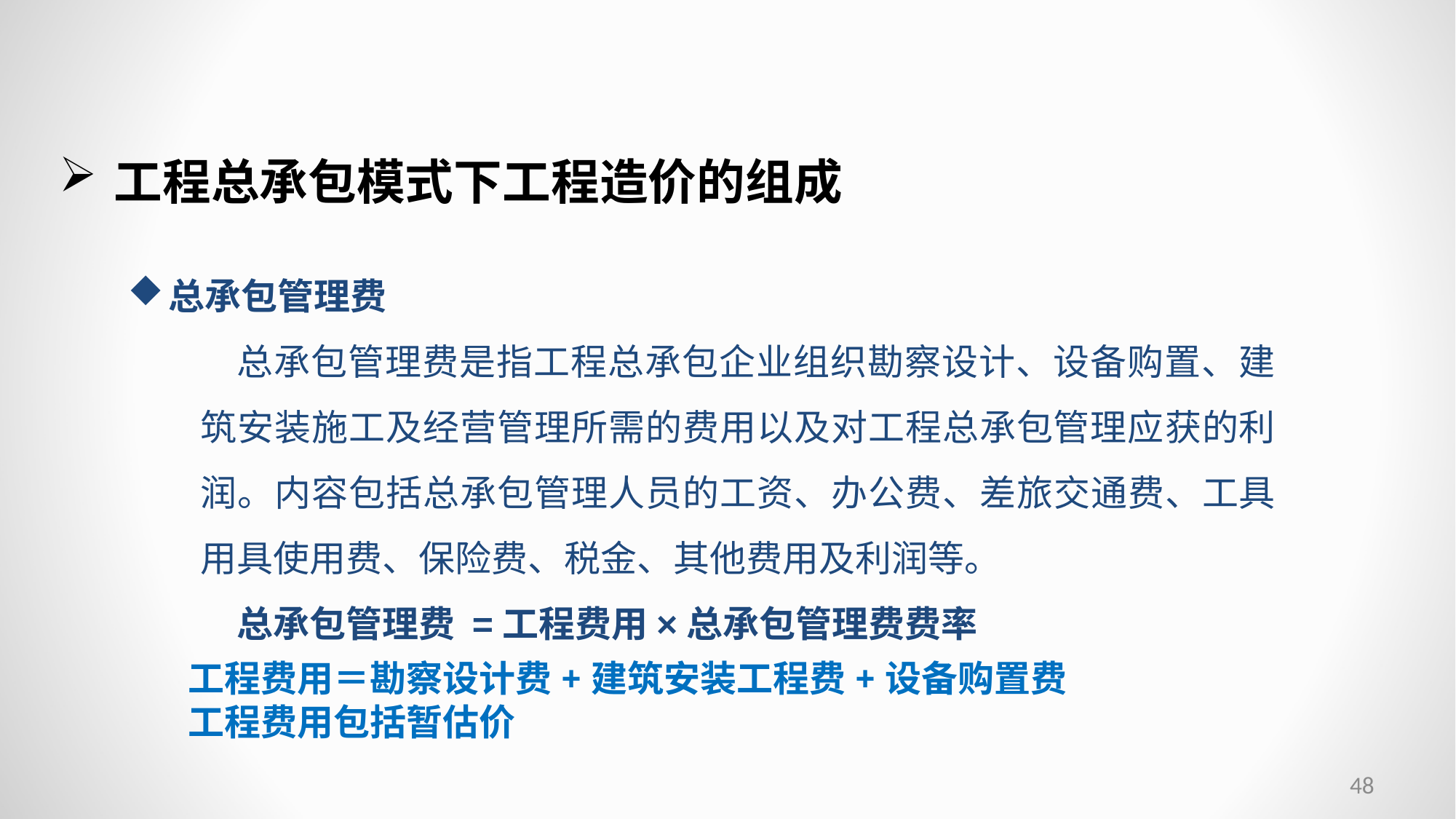

工程总承包模式下工程造价的组成
总承包管理费
总承包管理费是指工程总承包企业组织勘察设计、设备购置、建筑安装施工及经营管理所需的费用以及对工程总承包管理应获的利润。内容包括总承包管理人员的工资、办公费、差旅交通费、工具用具使用费、保险费、税金、其他费用及利润等。
总承包管理费 =工程费用×总承包管理费费率
工程费用＝勘察设计费+建筑安装工程费+设备购置费
工程费用包括暂估价
48